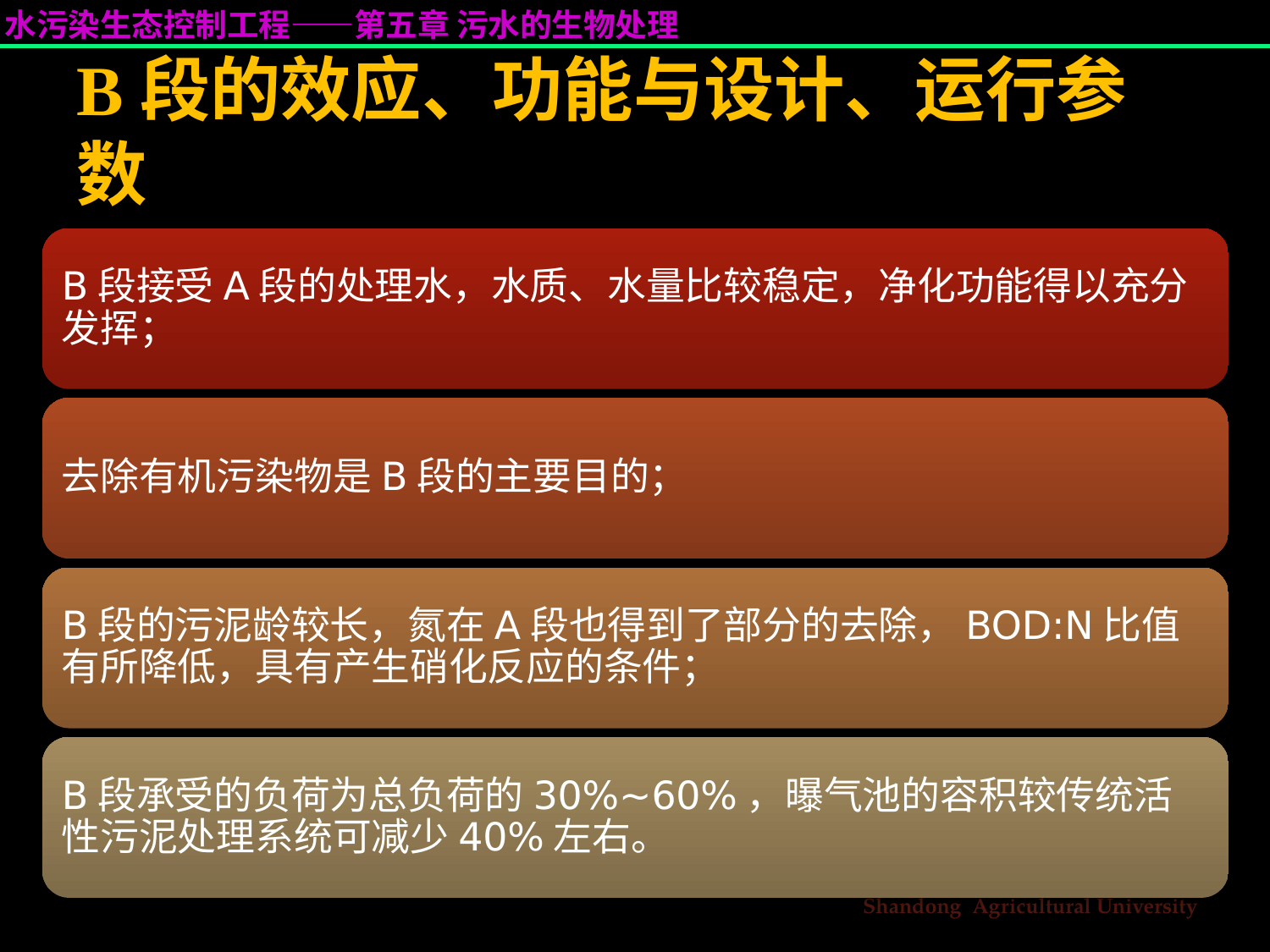

# B段的效应、功能与设计、运行参数
B段接受A段的处理水，水质、水量比较稳定，净化功能得以充分发挥；
去除有机污染物是B段的主要目的；
B段的污泥龄较长，氮在A段也得到了部分的去除，BOD:N比值有所降低，具有产生硝化反应的条件；
B段承受的负荷为总负荷的30%~60%，曝气池的容积较传统活性污泥处理系统可减少40%左右。